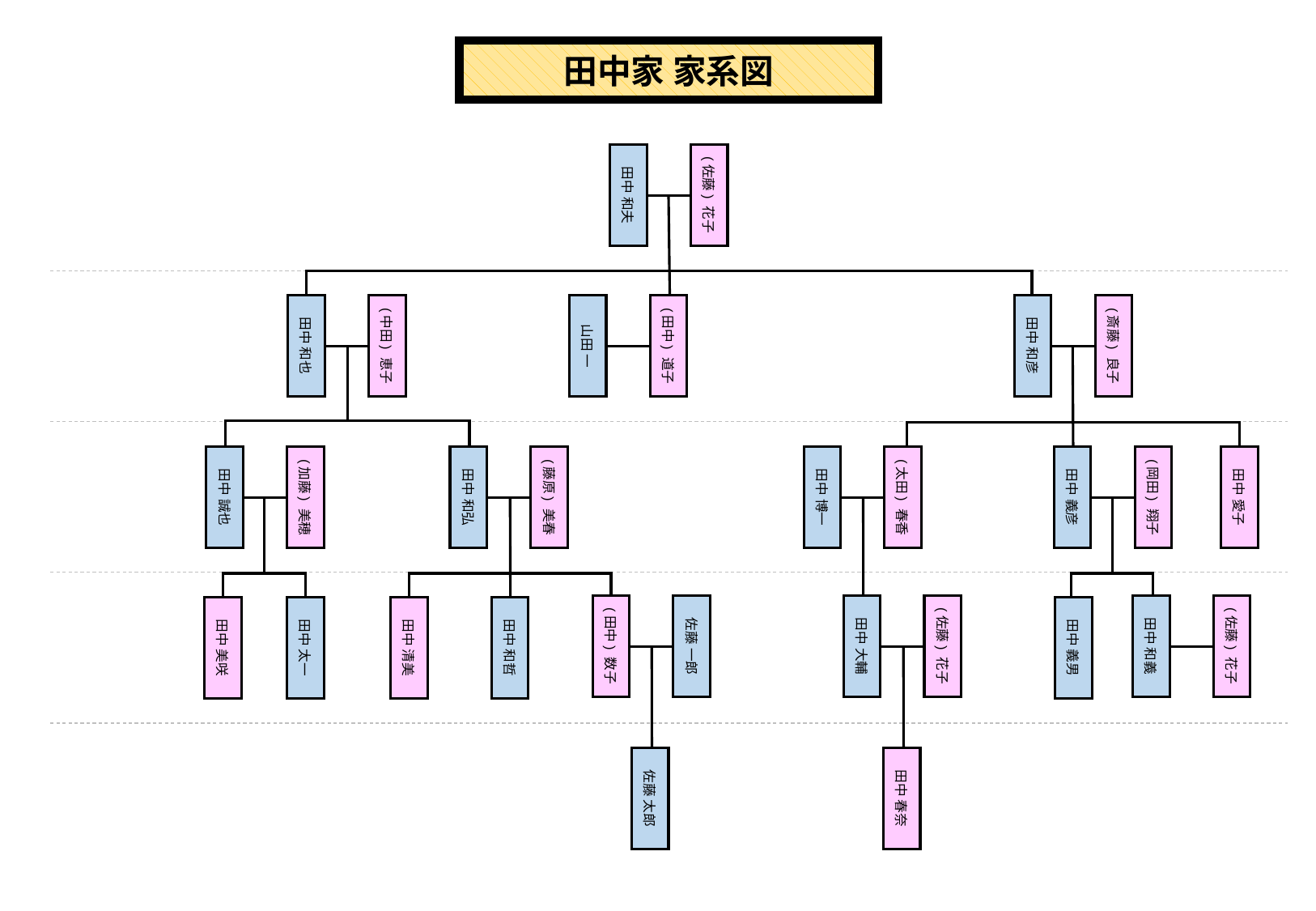

田中家 家系図
(佐藤) 花子
田中 和夫

(中田) 恵子
田中 和也
(田中) 道子
山田 一
(斎藤) 良子
田中 和彦

(加藤) 美穂
田中 誠也
(藤原) 美春
田中 和弘
(太田) 春香
田中 博一
(岡田) 翔子
田中 義彦
田中 愛子

佐藤 一郎
(田中) 数子
(佐藤) 花子
田中 大輔
(佐藤) 花子
田中 和義
田中 美咲
田中 太一
田中 清美
田中 和哲
田中 義男
佐藤 太郎
田中 春奈